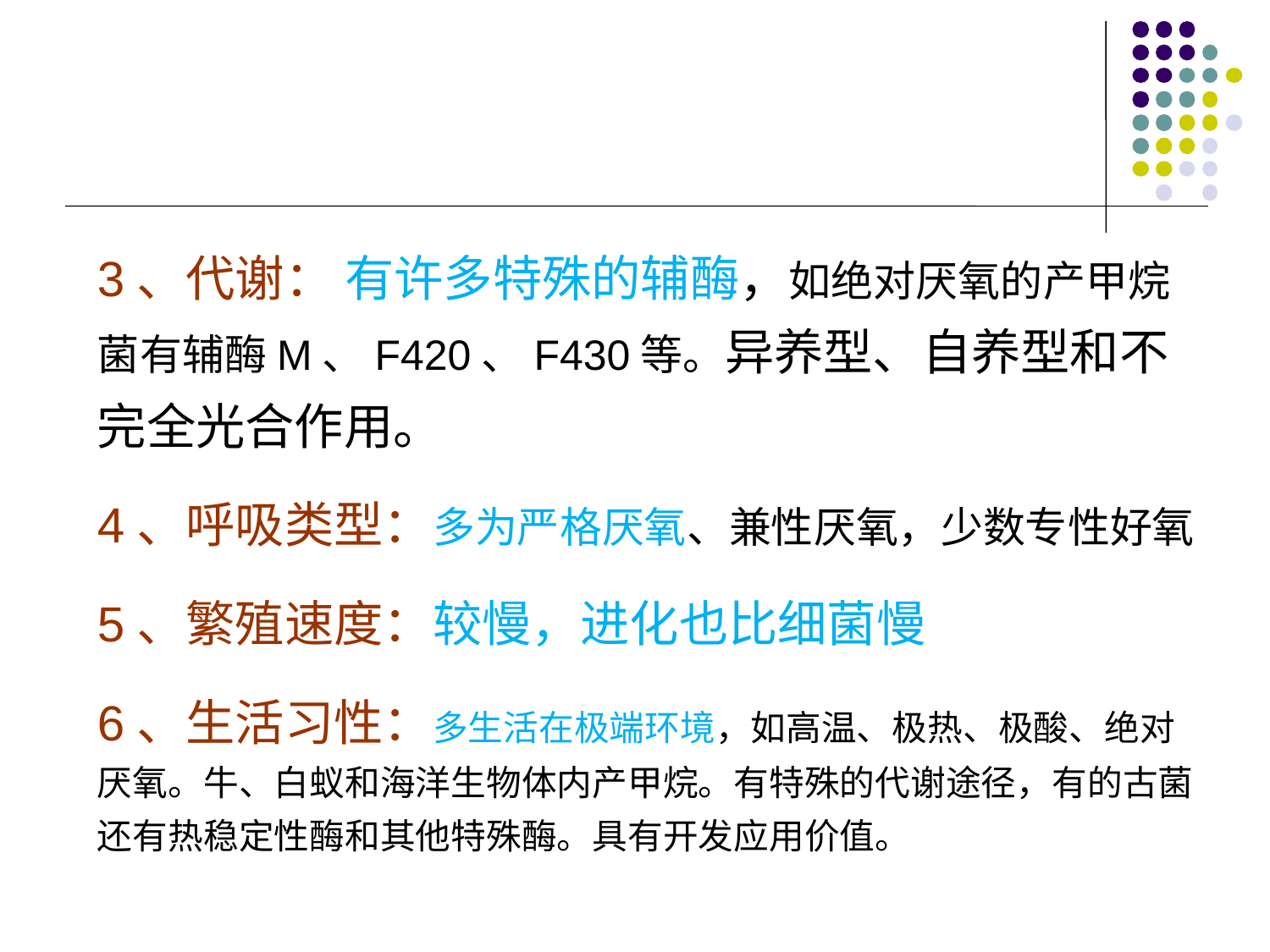

3、代谢： 有许多特殊的辅酶，如绝对厌氧的产甲烷菌有辅酶M、F420、F430等。异养型、自养型和不完全光合作用。
4、呼吸类型：多为严格厌氧、兼性厌氧，少数专性好氧
5、繁殖速度：较慢，进化也比细菌慢
6、生活习性：多生活在极端环境，如高温、极热、极酸、绝对厌氧。牛、白蚁和海洋生物体内产甲烷。有特殊的代谢途径，有的古菌还有热稳定性酶和其他特殊酶。具有开发应用价值。